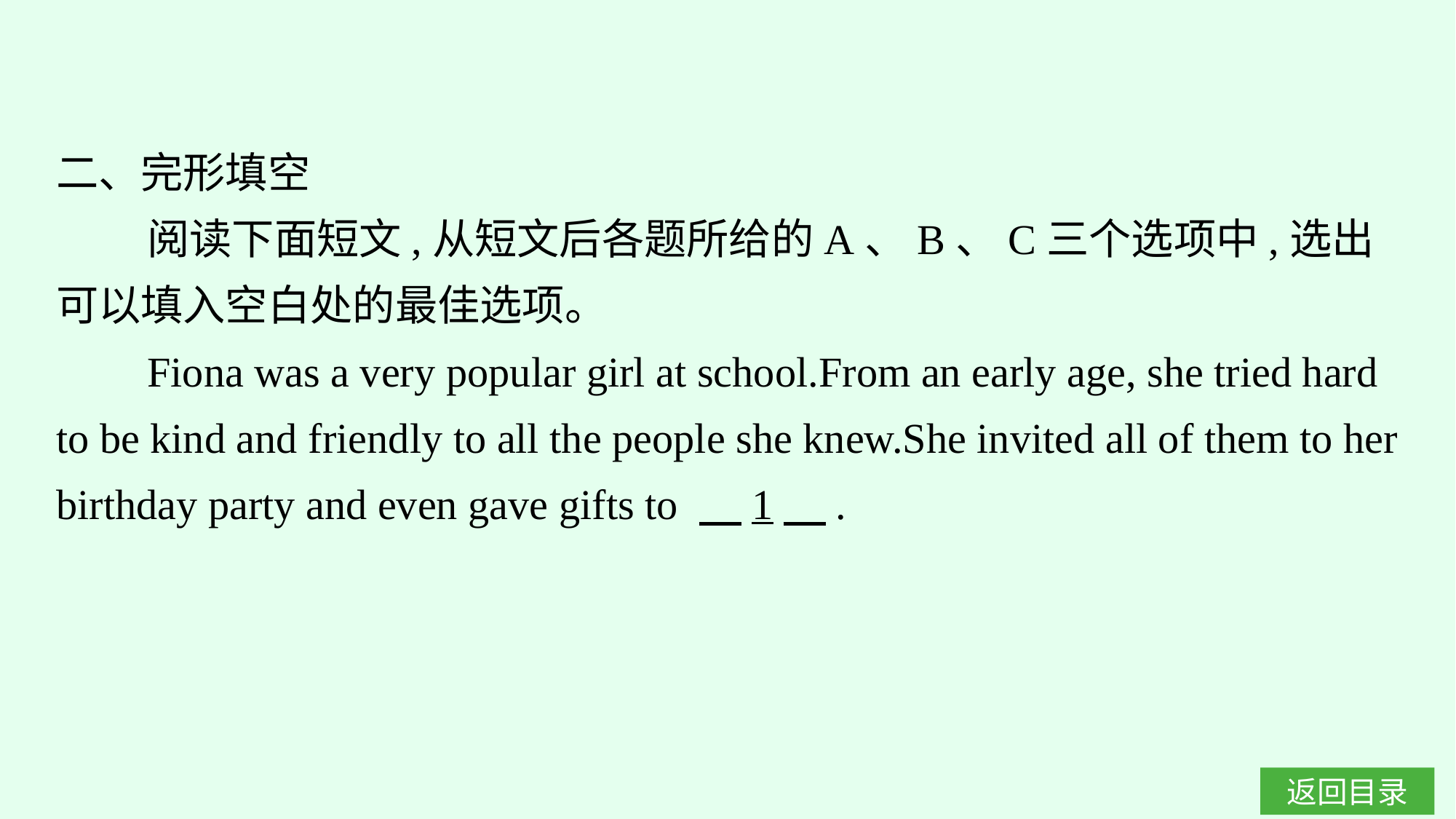

二、完形填空
阅读下面短文,从短文后各题所给的A、B、C三个选项中,选出可以填入空白处的最佳选项。
Fiona was a very popular girl at school.From an early age, she tried hard to be kind and friendly to all the people she knew.She invited all of them to her birthday party and even gave gifts to 　1　.